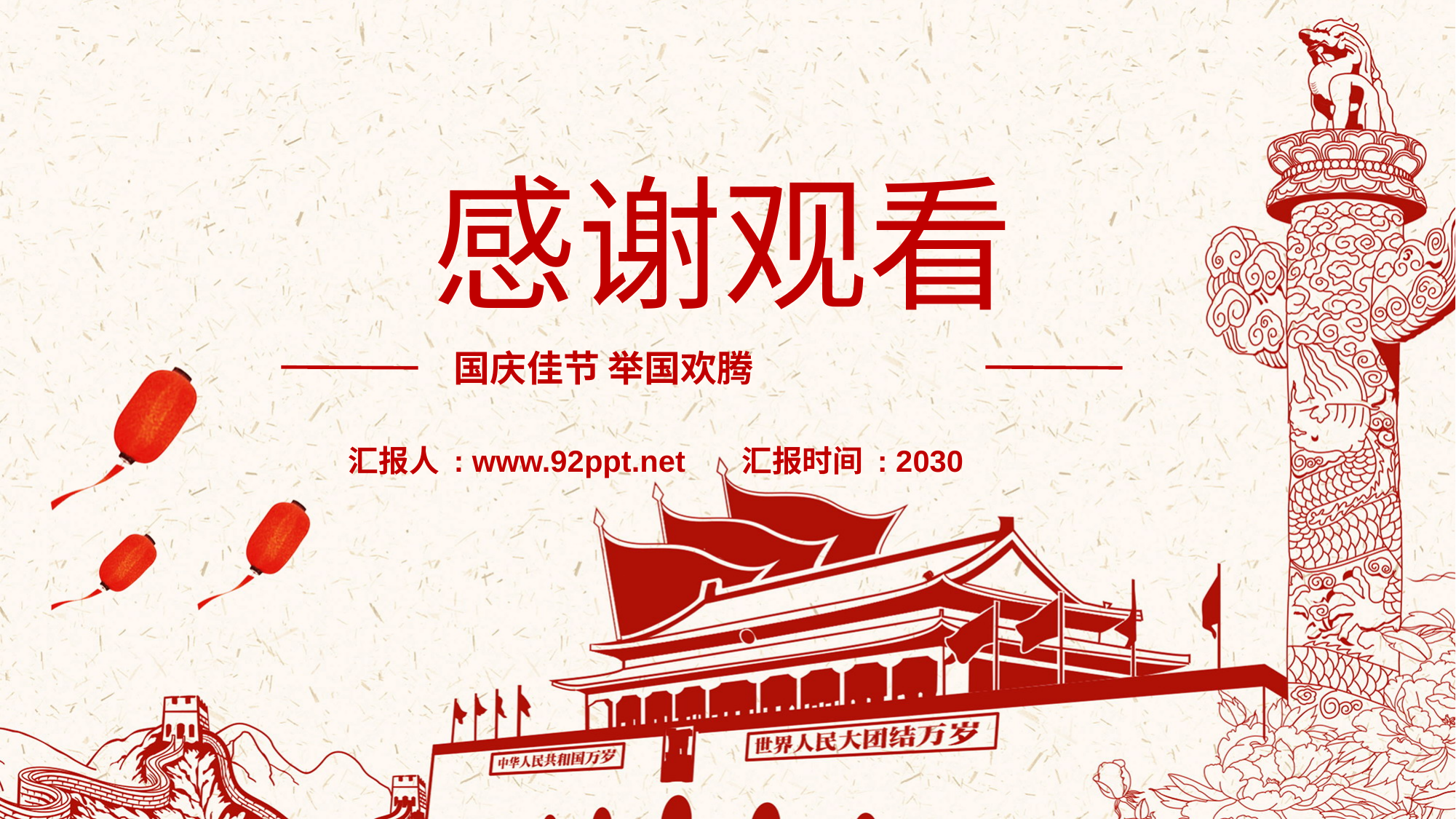

感谢观看
国庆佳节 举国欢腾
汇报人 : www.92ppt.net
汇报时间 : 2030